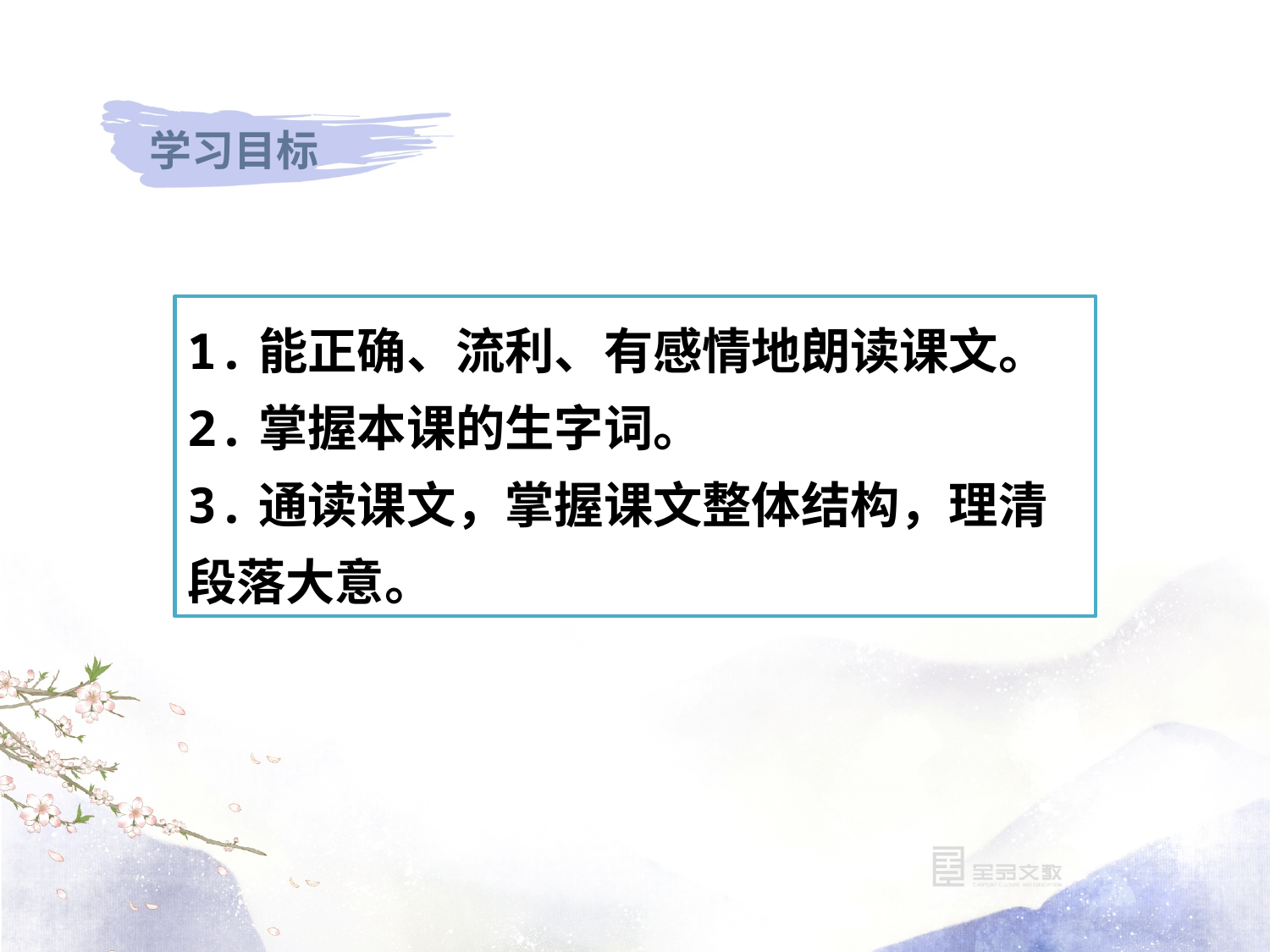

1.能正确、流利、有感情地朗读课文。
2.掌握本课的生字词。
3.通读课文，掌握课文整体结构，理清段落大意。